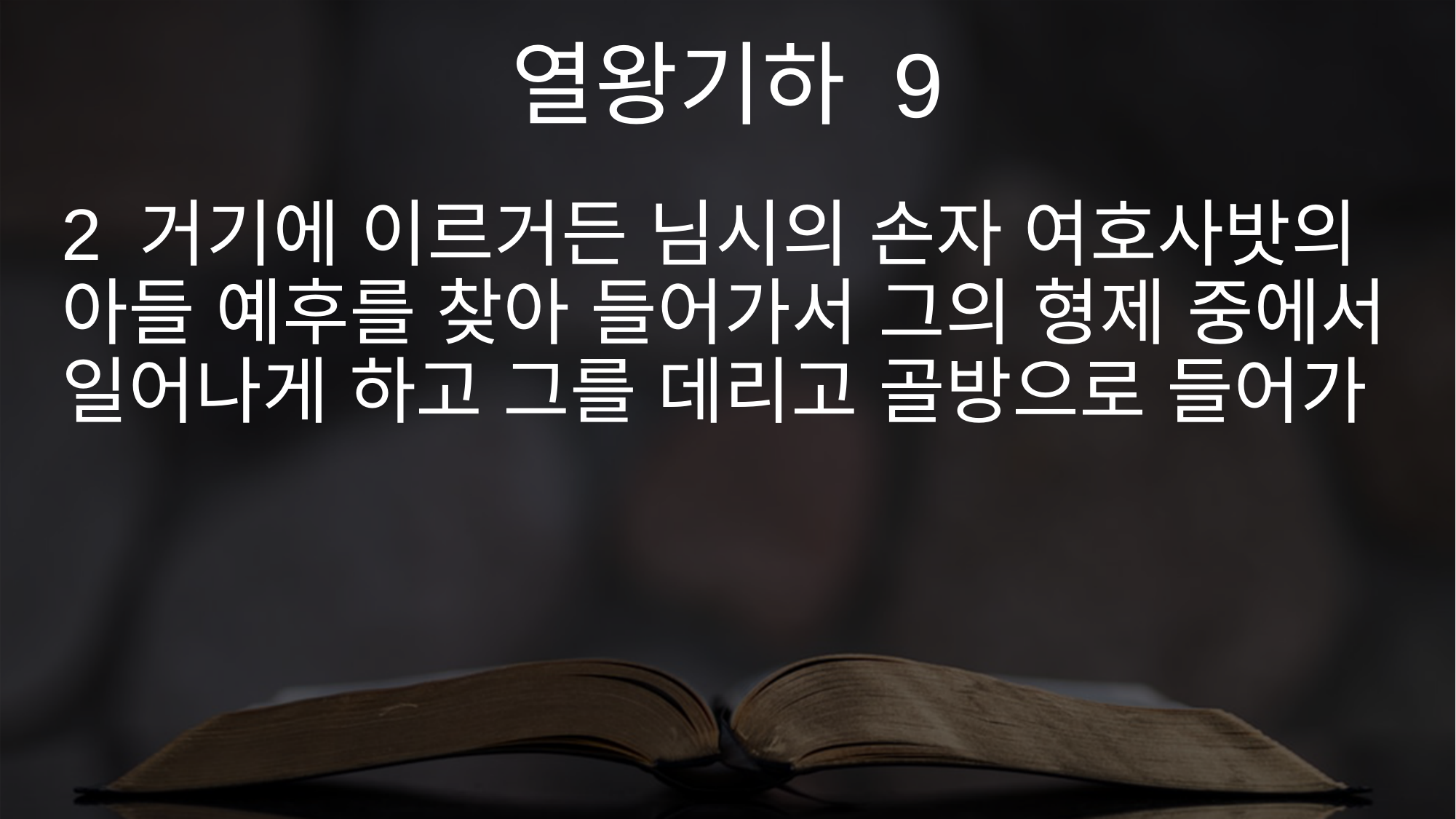

열왕기하 9
2 거기에 이르거든 님시의 손자 여호사밧의 아들 예후를 찾아 들어가서 그의 형제 중에서 일어나게 하고 그를 데리고 골방으로 들어가